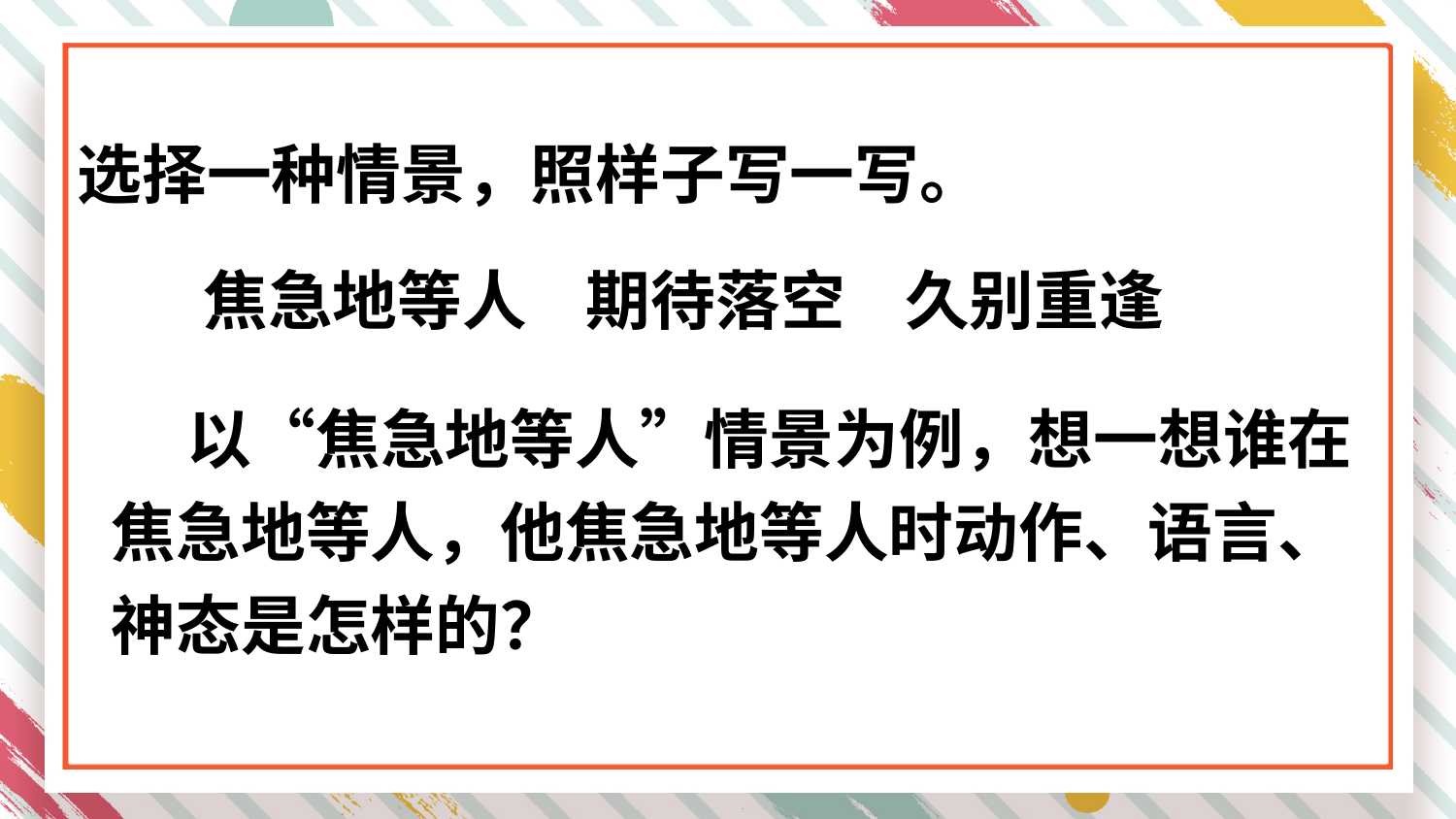

选择一种情景，照样子写一写。
焦急地等人    期待落空    久别重逢
    以“焦急地等人”情景为例，想一想谁在焦急地等人，他焦急地等人时动作、语言、神态是怎样的？